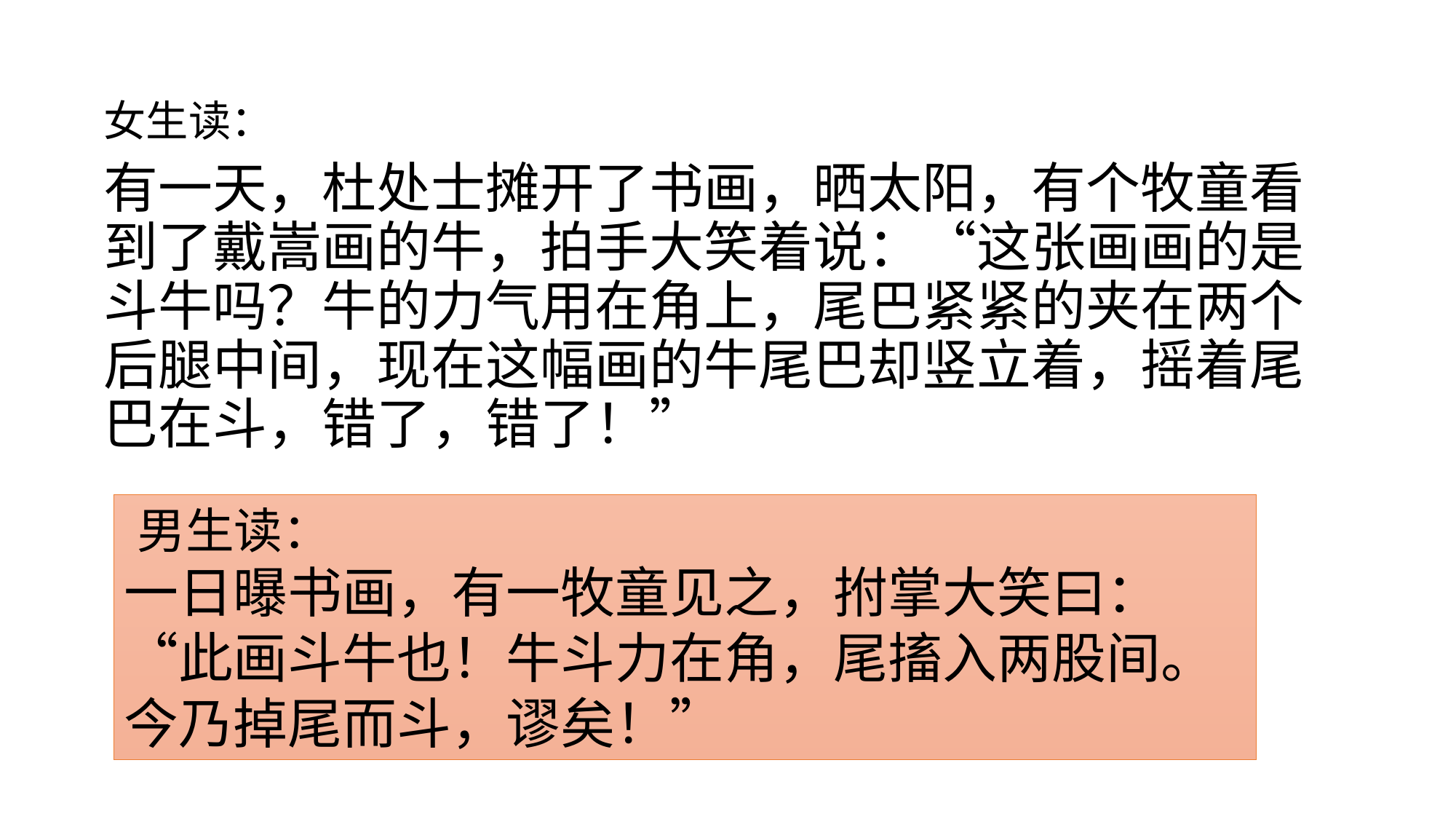

女生读：
有一天，杜处士摊开了书画，晒太阳，有个牧童看到了戴嵩画的牛，拍手大笑着说：“这张画画的是斗牛吗？牛的力气用在角上，尾巴紧紧的夹在两个后腿中间，现在这幅画的牛尾巴却竖立着，摇着尾巴在斗，错了，错了！”
 男生读：
一日曝书画，有一牧童见之，拊掌大笑曰：“此画斗牛也！牛斗力在角，尾搐入两股间。今乃掉尾而斗，谬矣！”